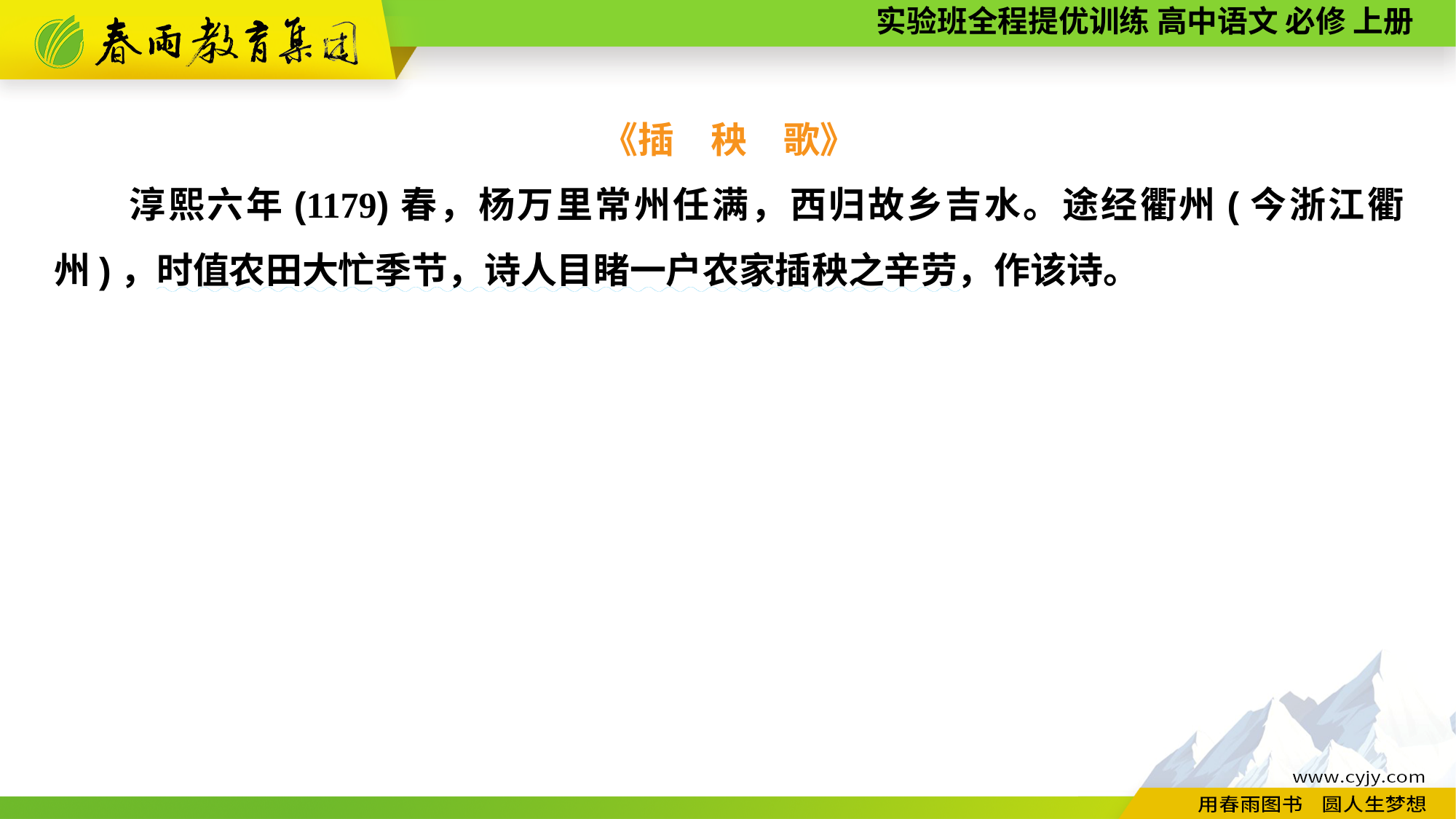

《插　秧　歌》
淳熙六年(1179)春，杨万里常州任满，西归故乡吉水。途经衢州(今浙江衢州)，时值农田大忙季节，诗人目睹一户农家插秧之辛劳，作该诗。